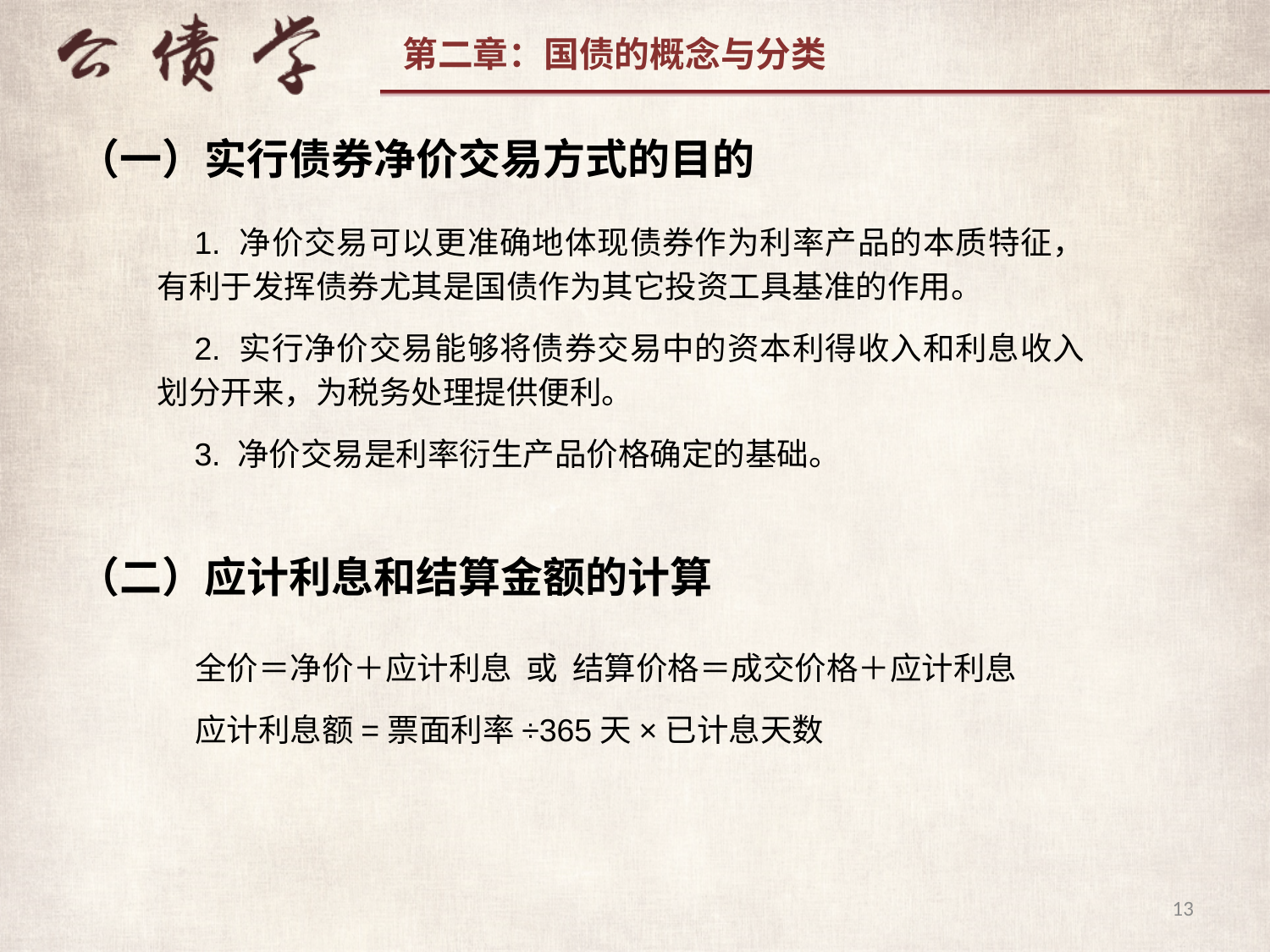

（一）实行债券净价交易方式的目的
1. 净价交易可以更准确地体现债券作为利率产品的本质特征，有利于发挥债券尤其是国债作为其它投资工具基准的作用。
2. 实行净价交易能够将债券交易中的资本利得收入和利息收入划分开来，为税务处理提供便利。
3. 净价交易是利率衍生产品价格确定的基础。

（二）应计利息和结算金额的计算
全价＝净价＋应计利息  或  结算价格＝成交价格＋应计利息
应计利息额=票面利率÷365天×已计息天数
13